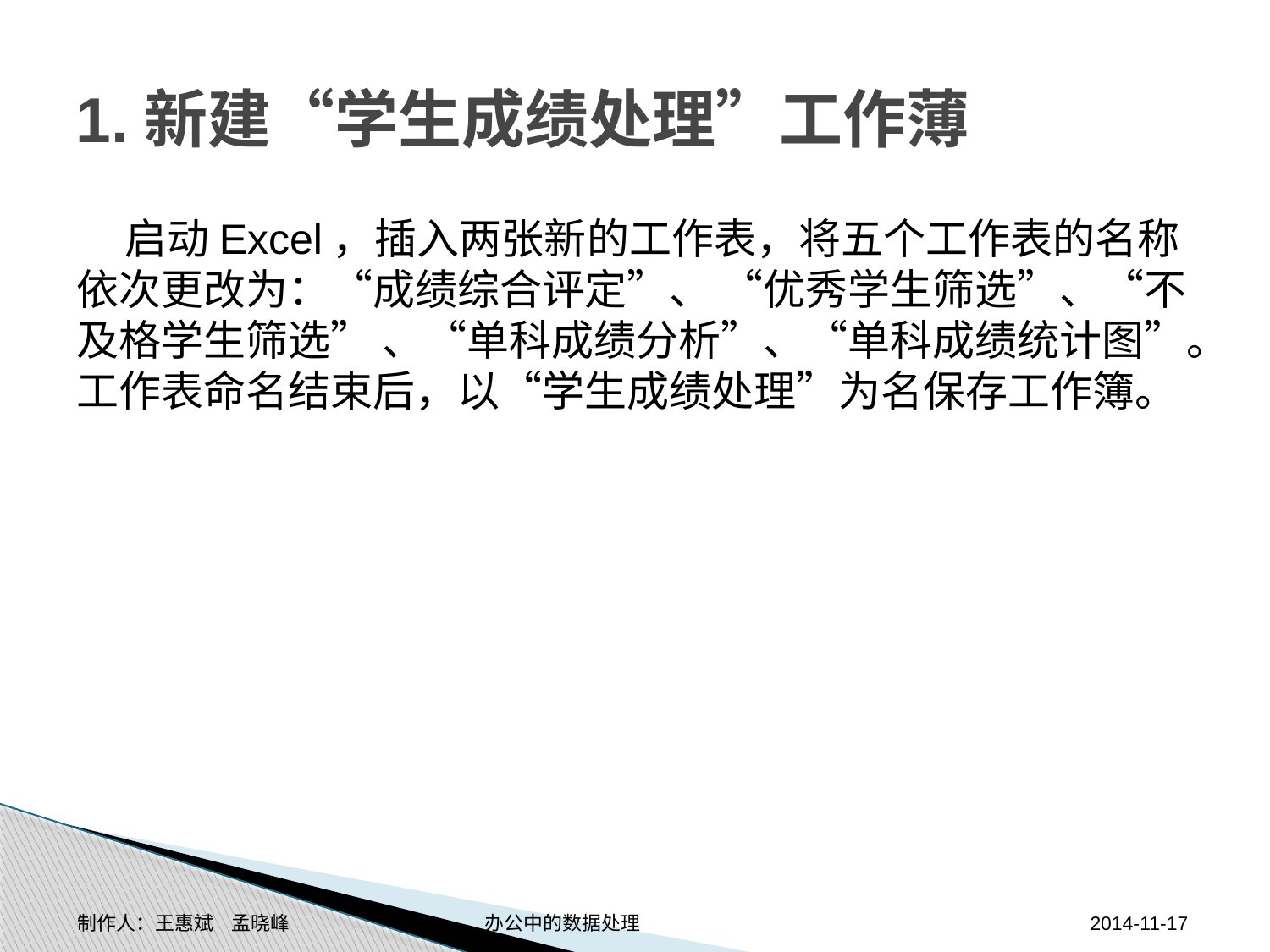

# 1.新建“学生成绩处理”工作薄
    启动Excel，插入两张新的工作表，将五个工作表的名称依次更改为：“成绩综合评定”、 “优秀学生筛选”、“不及格学生筛选” 、“单科成绩分析”、“单科成绩统计图”。工作表命名结束后，以“学生成绩处理”为名保存工作簿。

制作人：王惠斌    孟晓峰                                            办公中的数据处理
2014-11-17